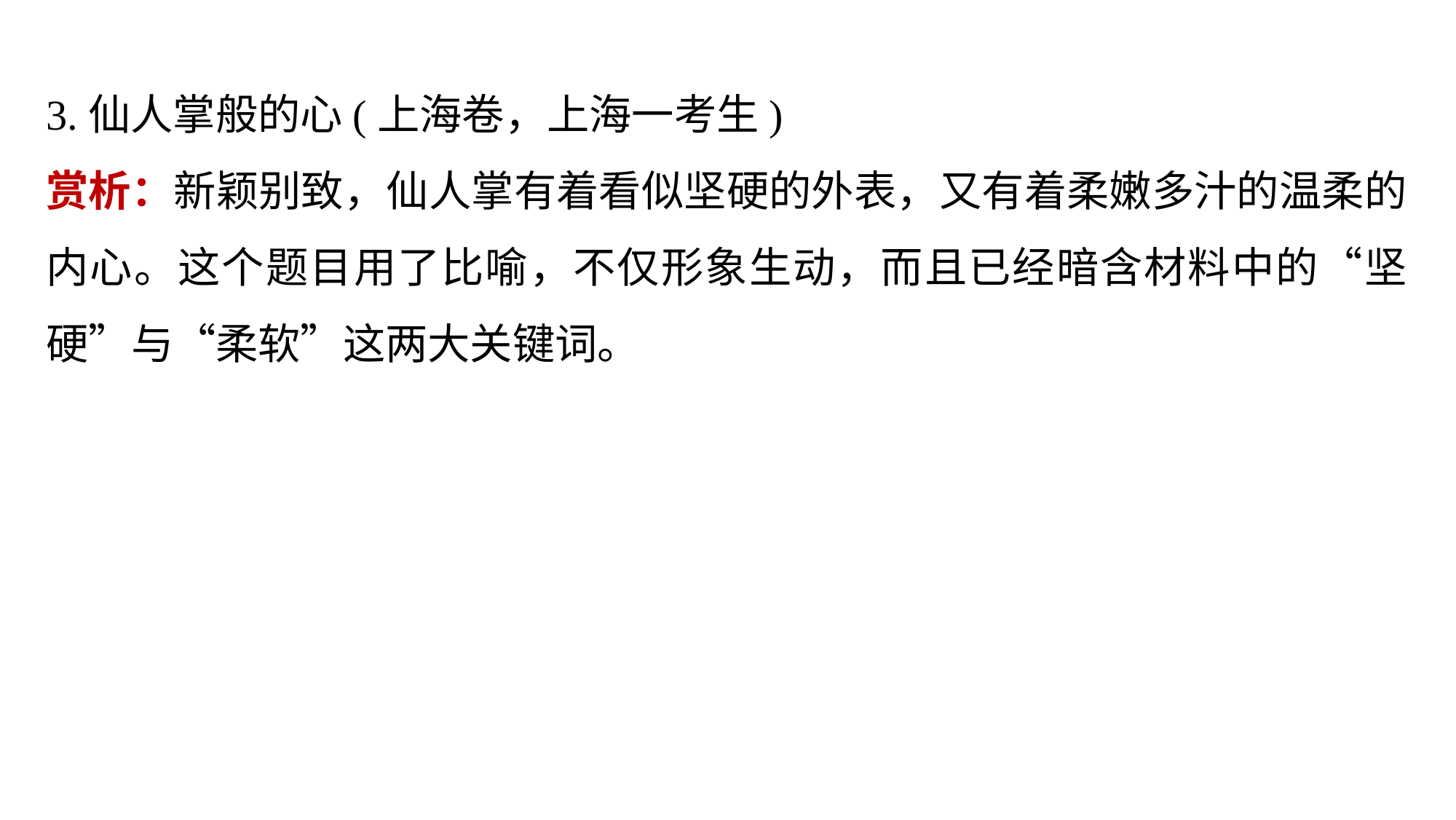

3.仙人掌般的心(上海卷，上海一考生)
赏析：新颖别致，仙人掌有着看似坚硬的外表，又有着柔嫩多汁的温柔的内心。这个题目用了比喻，不仅形象生动，而且已经暗含材料中的“坚硬”与“柔软”这两大关键词。